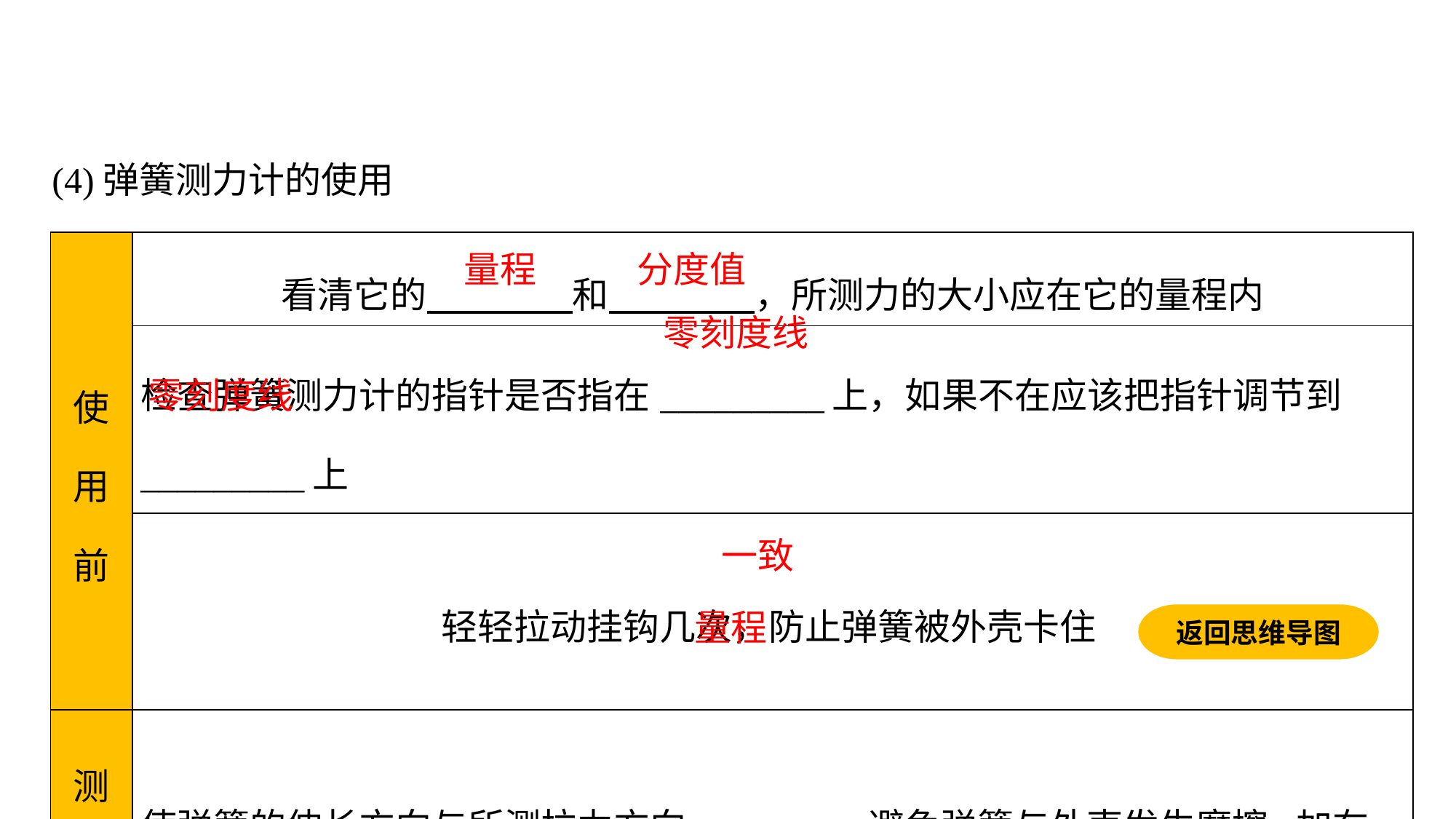

(4)弹簧测力计的使用
| 使用前 | 看清它的　　　　和　　　　，所测力的大小应在它的量程内 |
| --- | --- |
|  | 检查弹簧测力计的指针是否指在\_\_\_\_\_\_\_\_\_上，如果不在应该把指针调节到\_\_\_\_\_\_\_\_\_上 |
|  | 轻轻拉动挂钩几次，防止弹簧被外壳卡住 |
| 测力时 | 使弹簧的伸长方向与所测拉力方向　　　　，避免弹簧与外壳发生摩擦.加在弹簧测力计上的力不允许超过它的\_\_\_\_\_\_\_\_ |
量程
分度值
零刻度线
零刻度线
一致
量程
返回思维导图